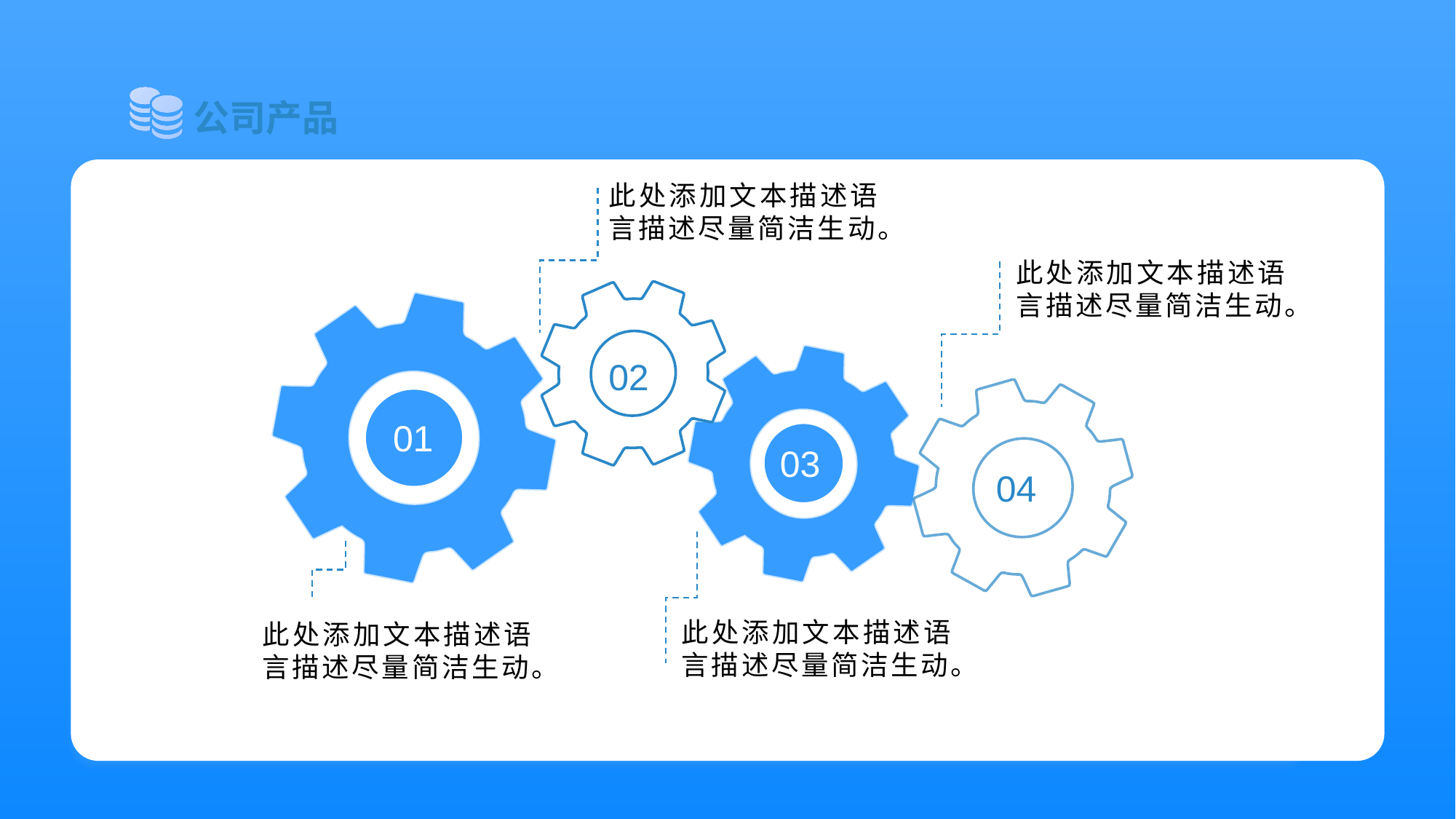

公司产品

此处添加文本描述语言描述尽量简洁生动。
此处添加文本描述语言描述尽量简洁生动。

此处添加公司荣誉文本描述。语言描述尽量简洁生动。
此处添加文本描述语言描述尽量简洁生动。
此处添加文本描述语言描述尽量简洁生动。
02
01
03
04